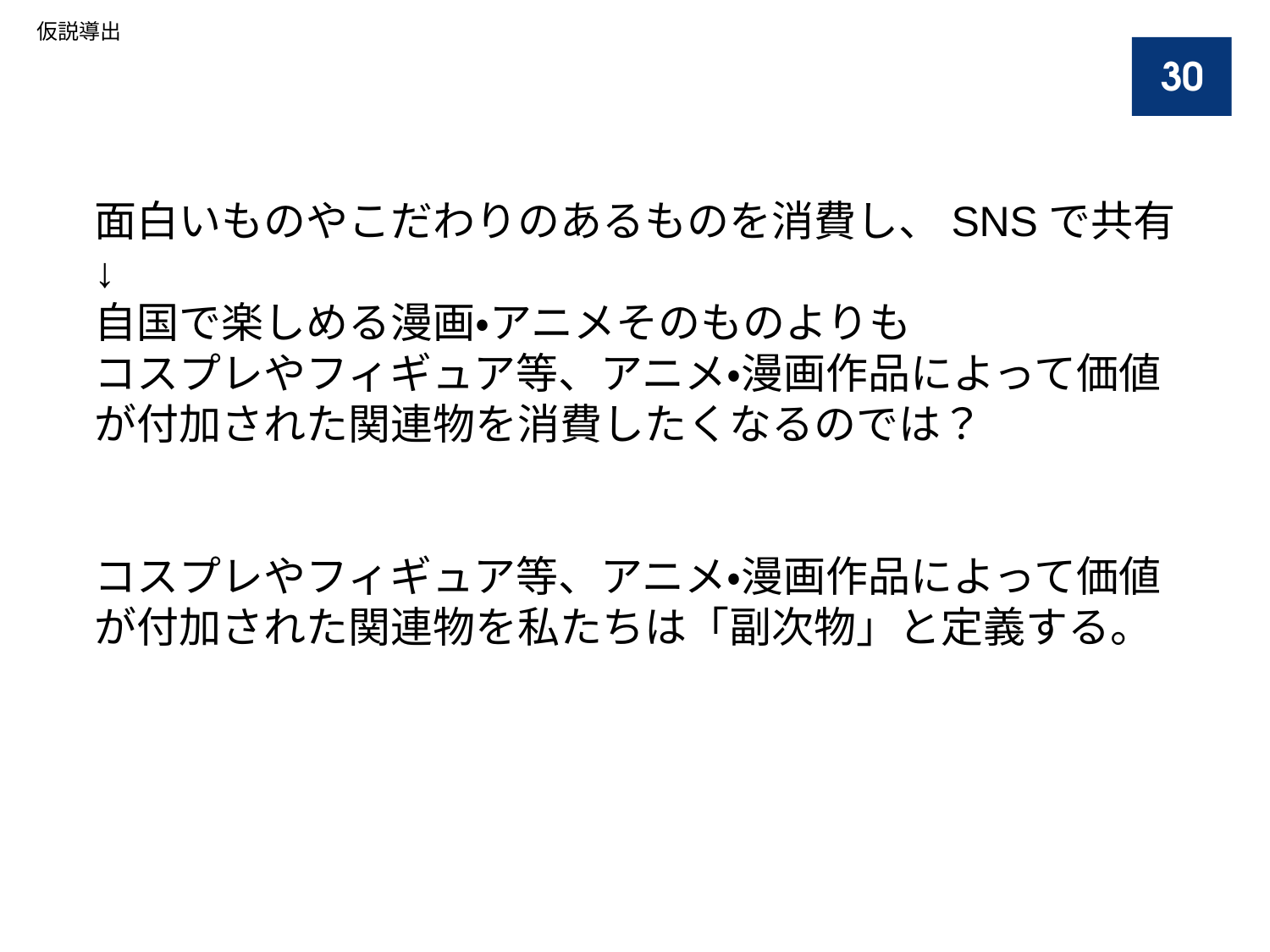

仮説導出
30
面白いものやこだわりのあるものを消費し、SNSで共有
↓
自国で楽しめる漫画・アニメそのものよりも
コスプレやフィギュア等、アニメ・漫画作品によって価値が付加された関連物を消費したくなるのでは？

コスプレやフィギュア等、アニメ・漫画作品によって価値が付加された関連物を私たちは「副次物」と定義する。